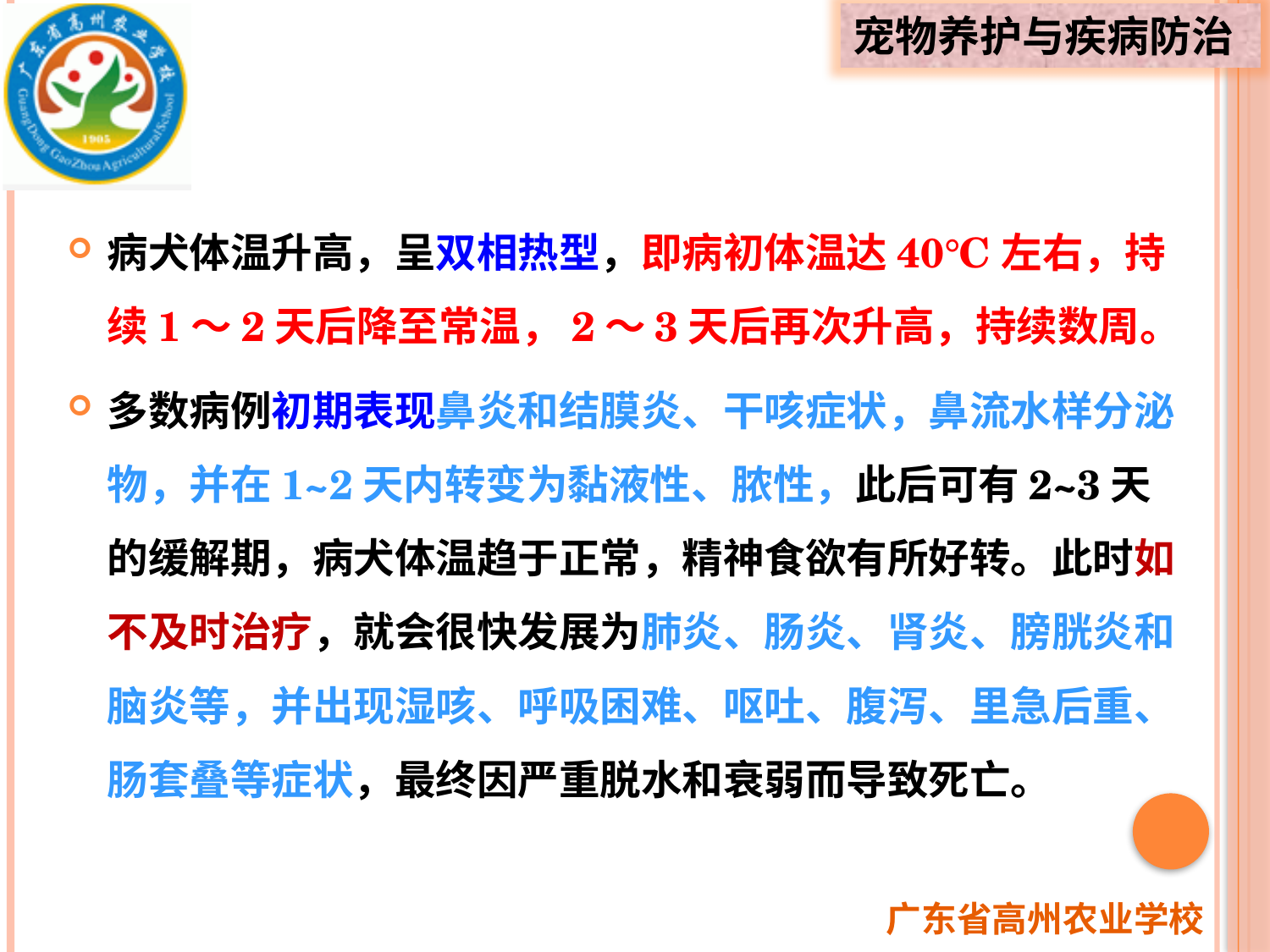

病犬体温升高，呈双相热型，即病初体温达40℃左右，持续1～2天后降至常温，2～3天后再次升高，持续数周。
多数病例初期表现鼻炎和结膜炎、干咳症状，鼻流水样分泌物，并在1~2天内转变为黏液性、脓性，此后可有2~3天的缓解期，病犬体温趋于正常，精神食欲有所好转。此时如不及时治疗，就会很快发展为肺炎、肠炎、肾炎、膀胱炎和脑炎等，并出现湿咳、呼吸困难、呕吐、腹泻、里急后重、肠套叠等症状，最终因严重脱水和衰弱而导致死亡。